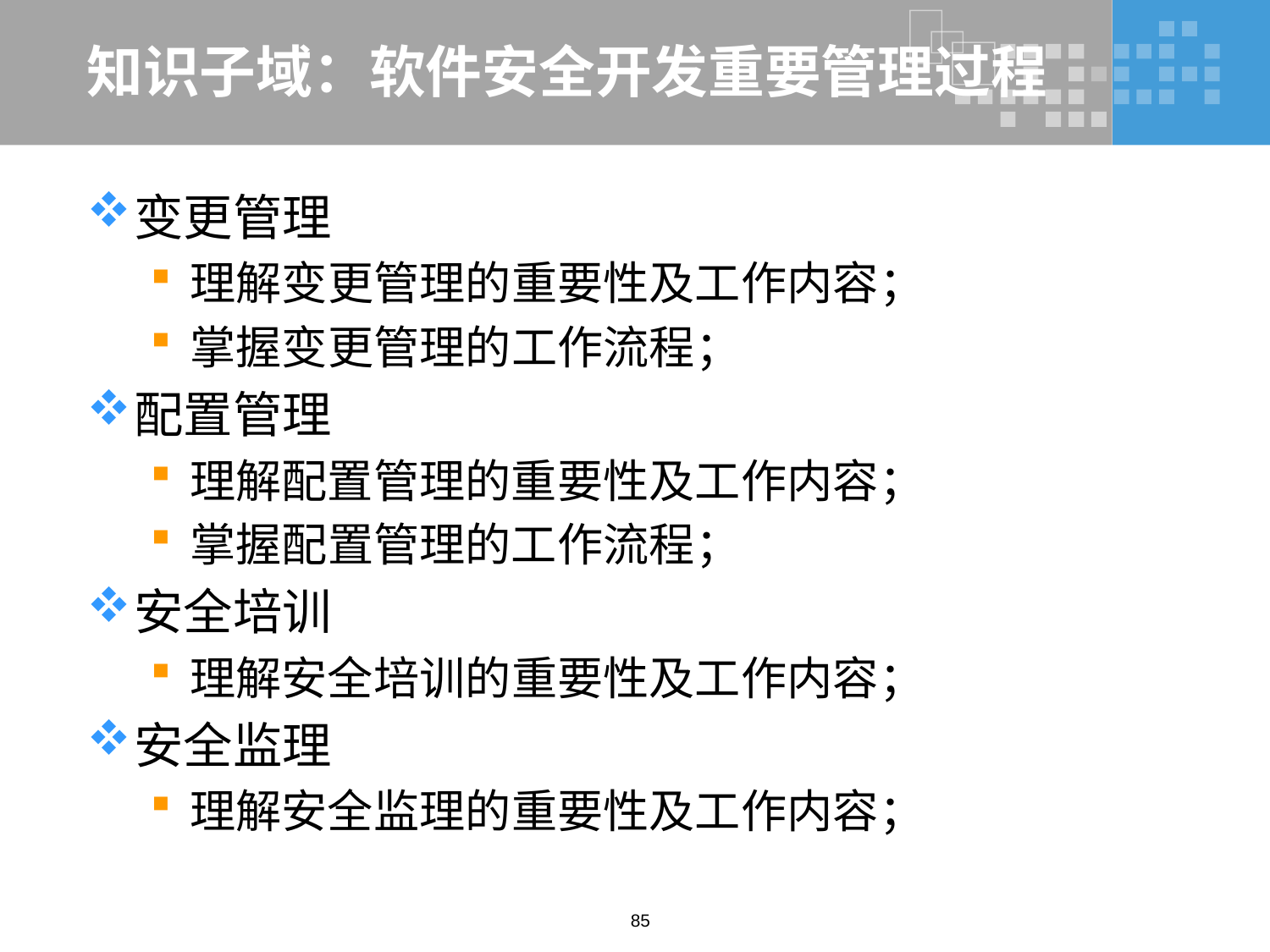

# 知识子域：软件安全开发重要管理过程
变更管理
理解变更管理的重要性及工作内容；
掌握变更管理的工作流程；
配置管理
理解配置管理的重要性及工作内容；
掌握配置管理的工作流程；
安全培训
理解安全培训的重要性及工作内容；
安全监理
理解安全监理的重要性及工作内容；

85